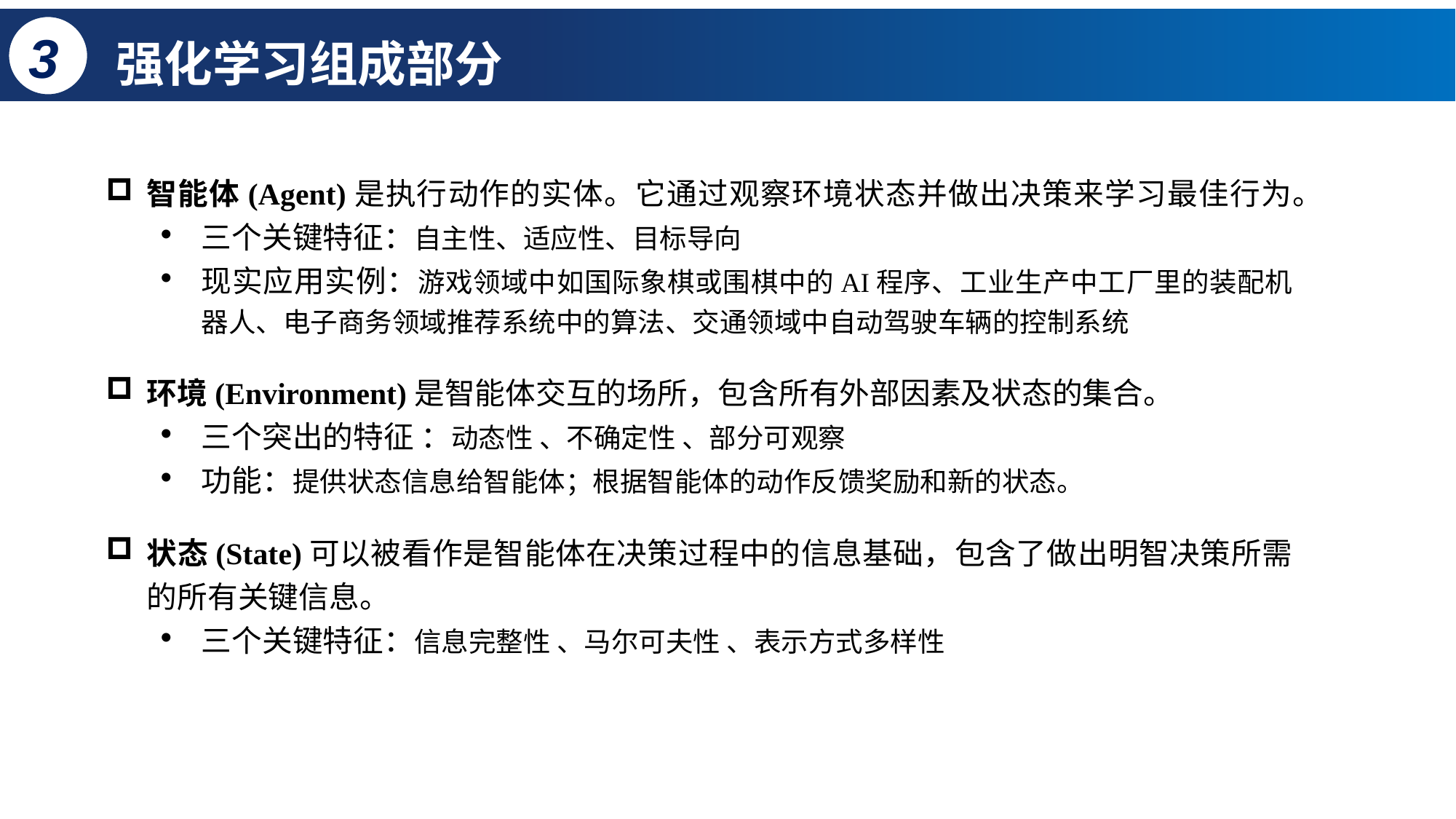

3
# 强化学习组成部分
智能体(Agent)是执行动作的实体。它通过观察环境状态并做出决策来学习最佳行为。
三个关键特征：自主性、适应性、目标导向
现实应用实例：游戏领域中如国际象棋或围棋中的AI程序、工业生产中工厂里的装配机器人、电子商务领域推荐系统中的算法、交通领域中自动驾驶车辆的控制系统
环境(Environment)是智能体交互的场所，包含所有外部因素及状态的集合。
三个突出的特征 ：动态性 、不确定性 、部分可观察
功能：提供状态信息给智能体；根据智能体的动作反馈奖励和新的状态。
状态(State)可以被看作是智能体在决策过程中的信息基础，包含了做出明智决策所需的所有关键信息。
三个关键特征：信息完整性 、马尔可夫性 、表示方式多样性